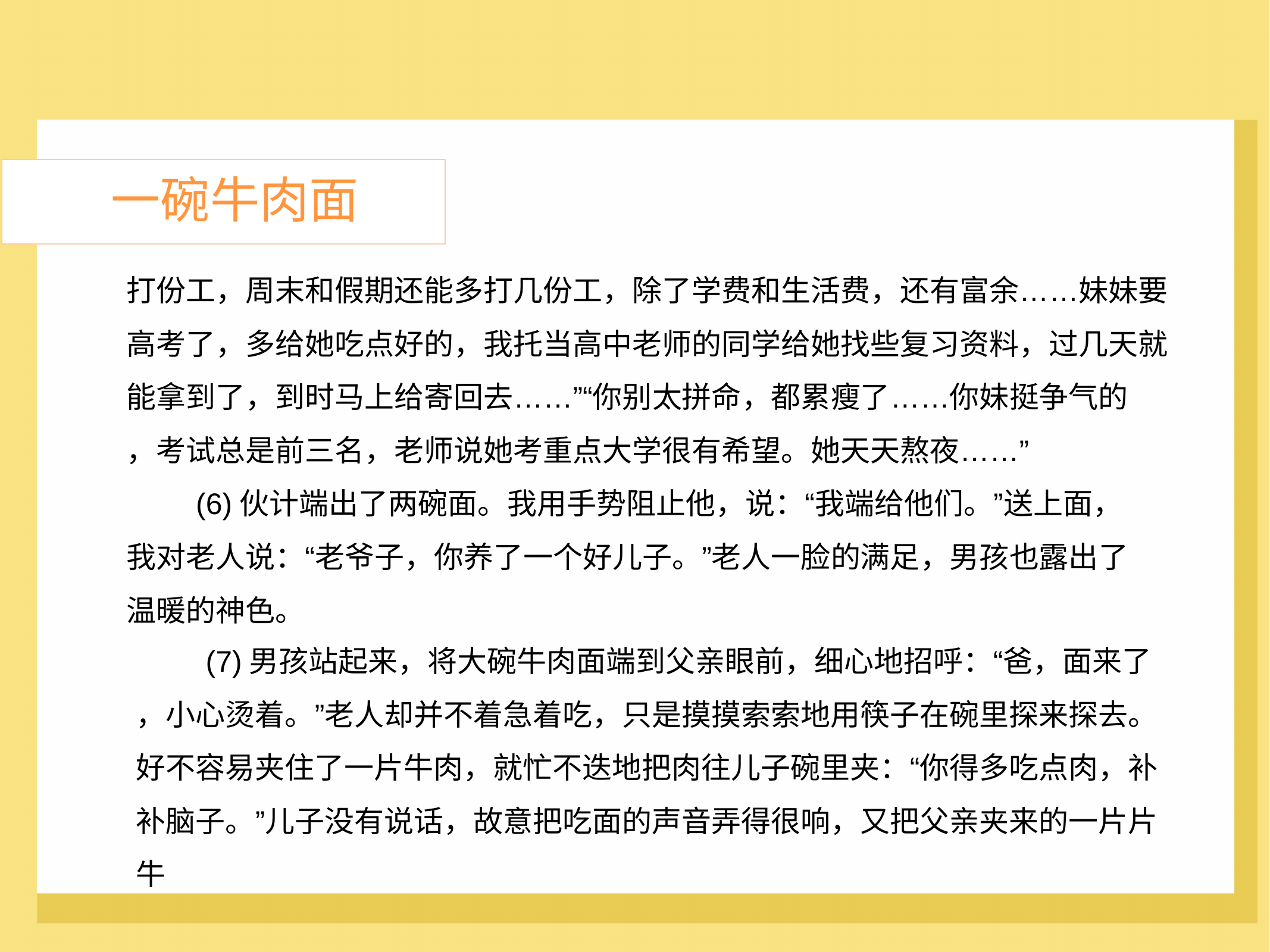

一碗牛肉面
打份工，周末和假期还能多打几份工，除了学费和生活费，还有富余……妹妹要

高考了，多给她吃点好的，我托当高中老师的同学给她找些复习资料，过几天就

能拿到了，到时马上给寄回去……”“你别太拼命，都累瘦了……你妹挺争气的

，考试总是前三名，老师说她考重点大学很有希望。她天天熬夜……”

	(6)伙计端出了两碗面。我用手势阻止他，说：“我端给他们。”送上面，

我对老人说：“老爷子，你养了一个好儿子。”老人一脸的满足，男孩也露出了

温暖的神色。
	(7)男孩站起来，将大碗牛肉面端到父亲眼前，细心地招呼：“爸，面来了

，小心烫着。”老人却并不着急着吃，只是摸摸索索地用筷子在碗里探来探去。

好不容易夹住了一片牛肉，就忙不迭地把肉往儿子碗里夹：“你得多吃点肉，补

补脑子。”儿子没有说话，故意把吃面的声音弄得很响，又把父亲夹来的一片片

牛